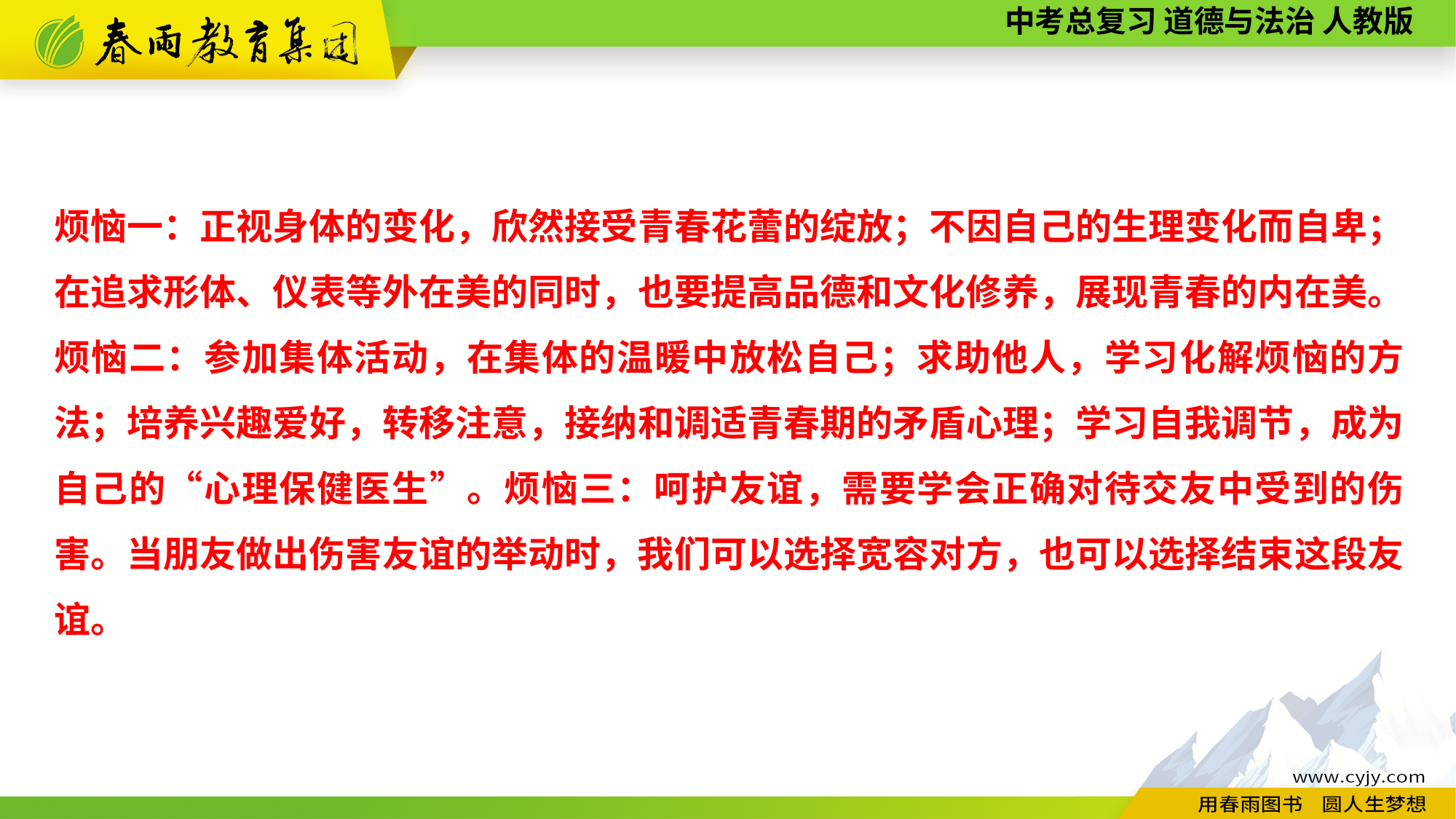

烦恼一：正视身体的变化，欣然接受青春花蕾的绽放；不因自己的生理变化而自卑；在追求形体、仪表等外在美的同时，也要提高品德和文化修养，展现青春的内在美。烦恼二：参加集体活动，在集体的温暖中放松自己；求助他人，学习化解烦恼的方法；培养兴趣爱好，转移注意，接纳和调适青春期的矛盾心理；学习自我调节，成为自己的“心理保健医生”。烦恼三：呵护友谊，需要学会正确对待交友中受到的伤害。当朋友做出伤害友谊的举动时，我们可以选择宽容对方，也可以选择结束这段友谊。